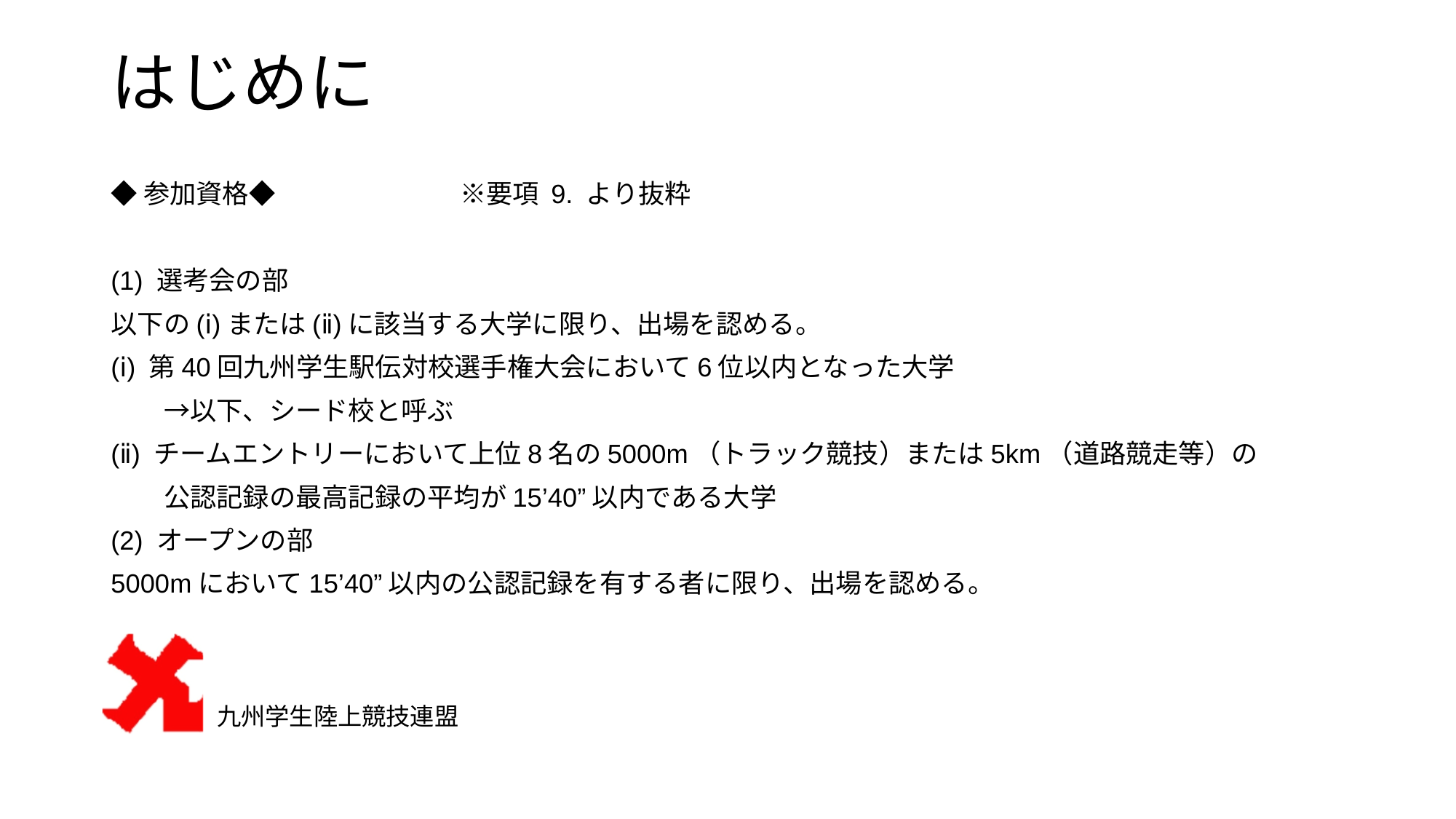

# はじめに
◆参加資格◆　　　　　　　※要項 9. より抜粋

(1) 選考会の部
以下の(ⅰ)または(ⅱ)に該当する大学に限り、出場を認める。
(ⅰ) 第40回九州学生駅伝対校選手権大会において6位以内となった大学
　　→以下、シード校と呼ぶ
(ⅱ) チームエントリーにおいて上位8名の5000m（トラック競技）または5km（道路競走等）の
　　公認記録の最高記録の平均が15’40”以内である大学
(2) オープンの部
5000mにおいて15’40”以内の公認記録を有する者に限り、出場を認める。